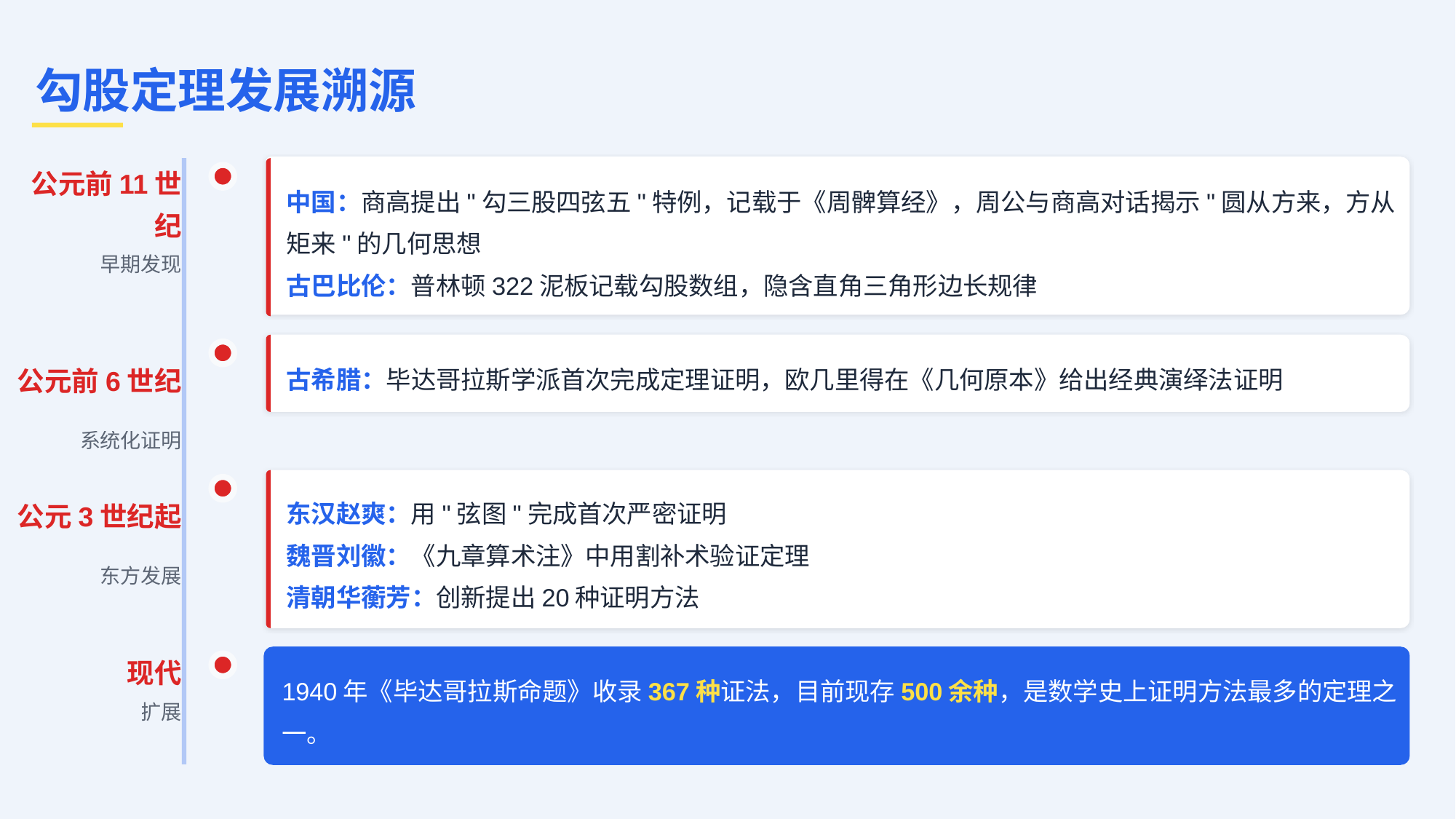

勾股定理发展溯源

公元前11世纪

中国：商高提出"勾三股四弦五"特例，记载于《周髀算经》，周公与商高对话揭示"圆从方来，方从矩来"的几何思想
古巴比伦：普林顿322泥板记载勾股数组，隐含直角三角形边长规律
早期发现
公元前6世纪

古希腊：毕达哥拉斯学派首次完成定理证明，欧几里得在《几何原本》给出经典演绎法证明
系统化证明
公元3世纪起

东汉赵爽：用"弦图"完成首次严密证明
魏晋刘徽：《九章算术注》中用割补术验证定理
清朝华蘅芳：创新提出20种证明方法
东方发展
现代

1940年《毕达哥拉斯命题》收录367种证法，目前现存500余种，是数学史上证明方法最多的定理之一。
扩展